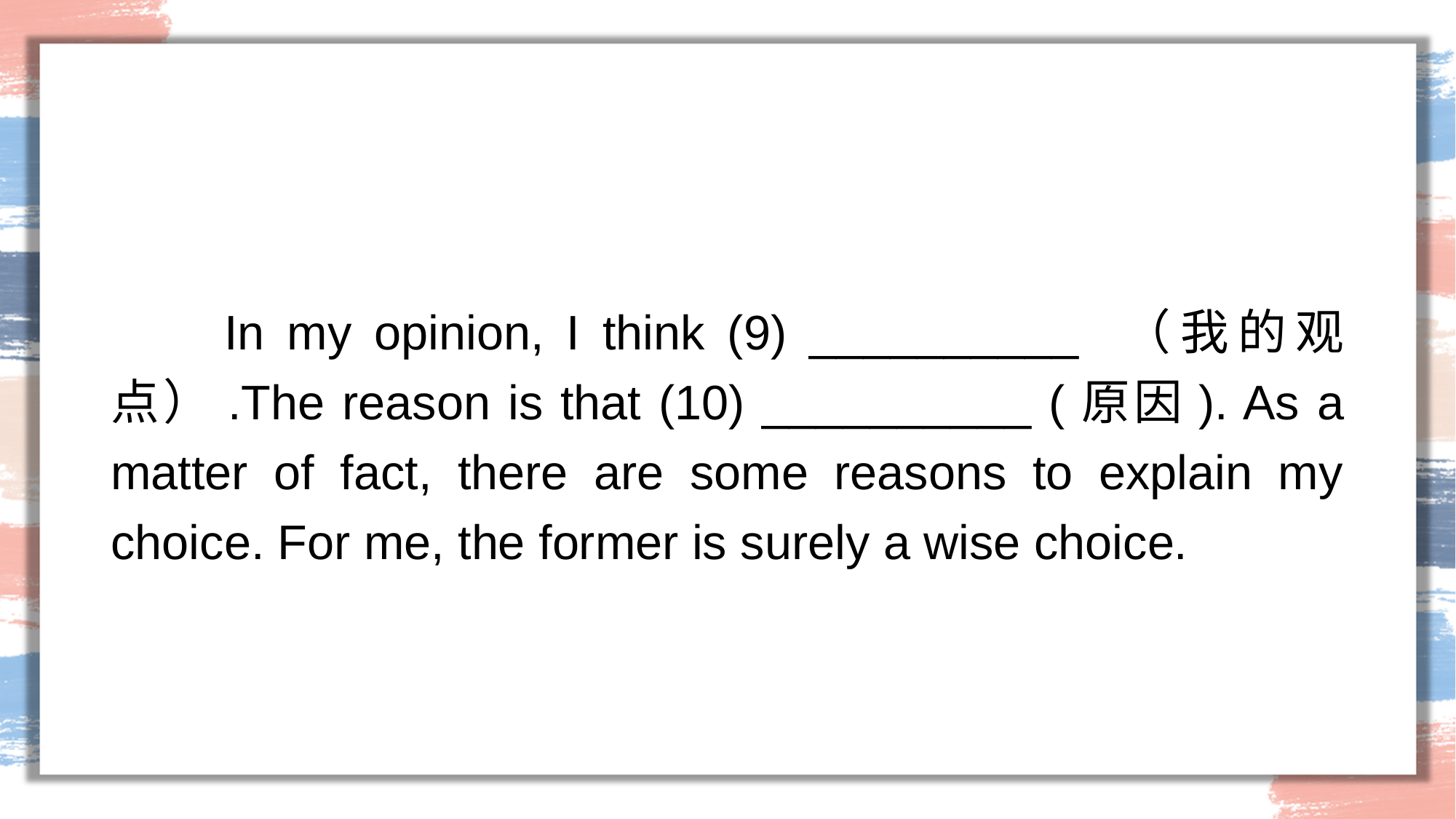

#

     In my opinion, I think (9) __________ （我的观点）.The reason is that (10) __________ (原因). As a matter of fact, there are some reasons to explain my choice. For me, the former is surely a wise choice.